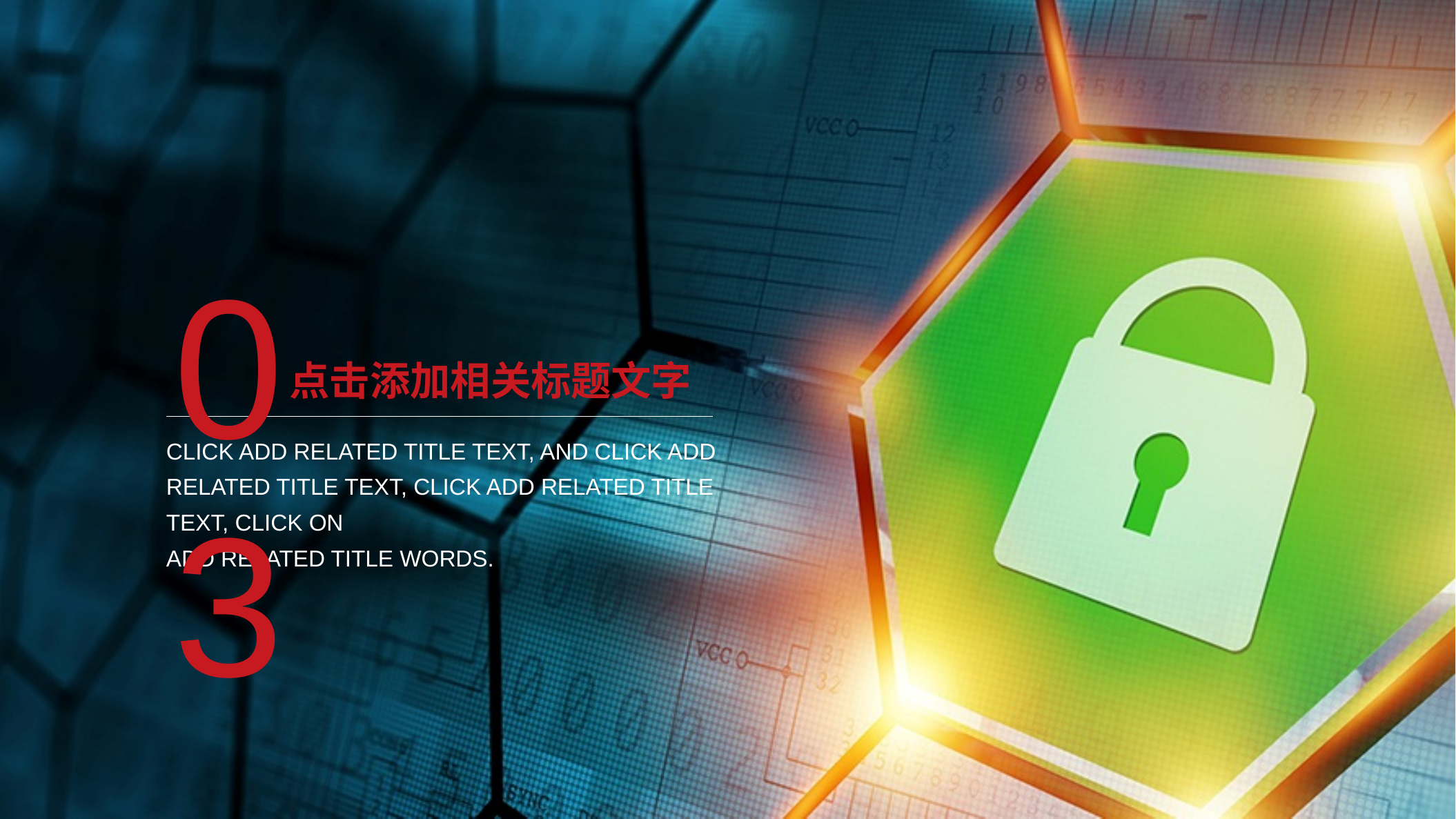

03
点击添加相关标题文字
CLICK ADD RELATED TITLE TEXT, AND CLICK ADD
RELATED TITLE TEXT, CLICK ADD RELATED TITLE TEXT, CLICK ON
ADD RELATED TITLE WORDS.